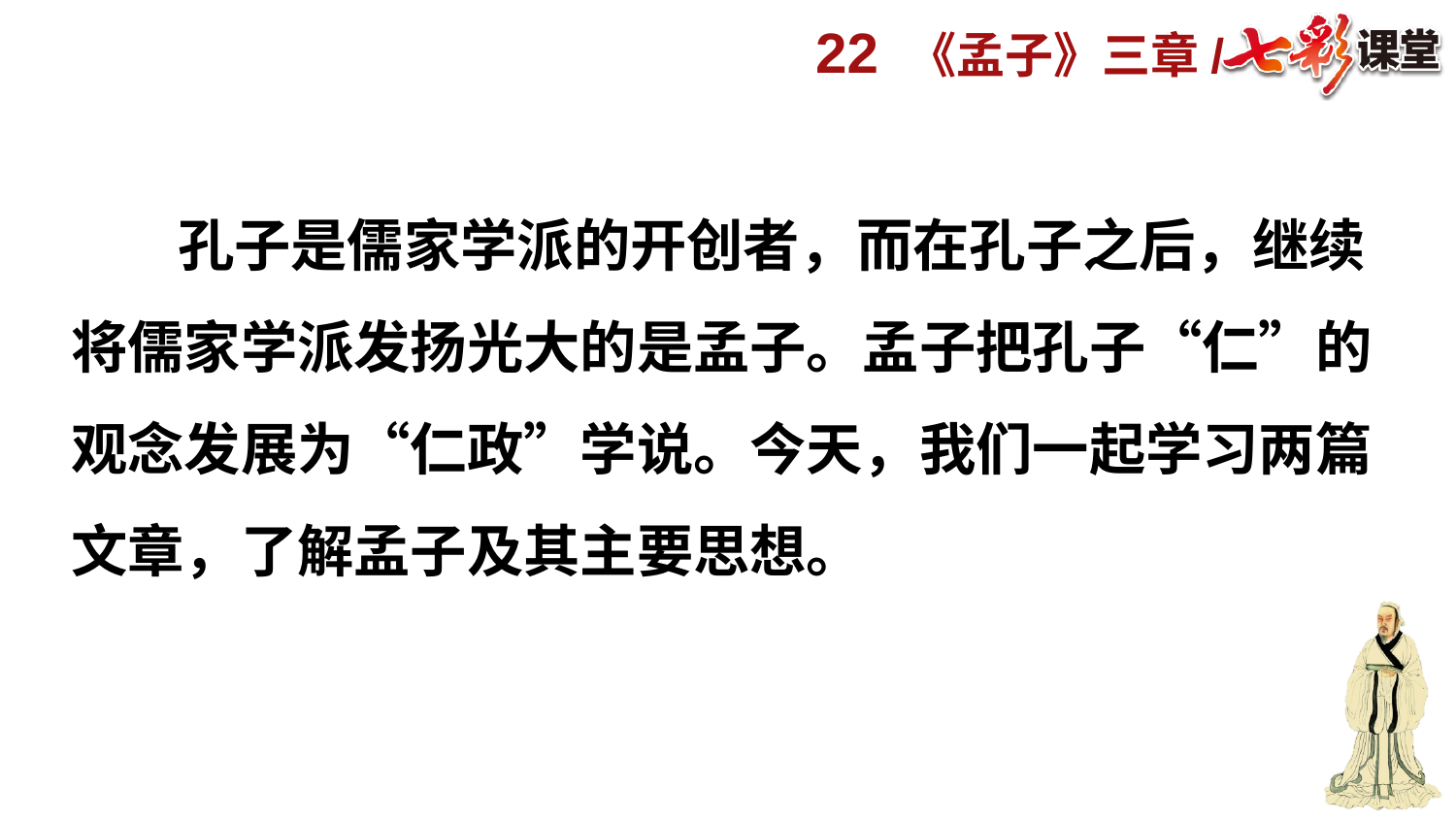

孔子是儒家学派的开创者，而在孔子之后，继续将儒家学派发扬光大的是孟子。孟子把孔子“仁”的观念发展为“仁政”学说。今天，我们一起学习两篇文章，了解孟子及其主要思想。